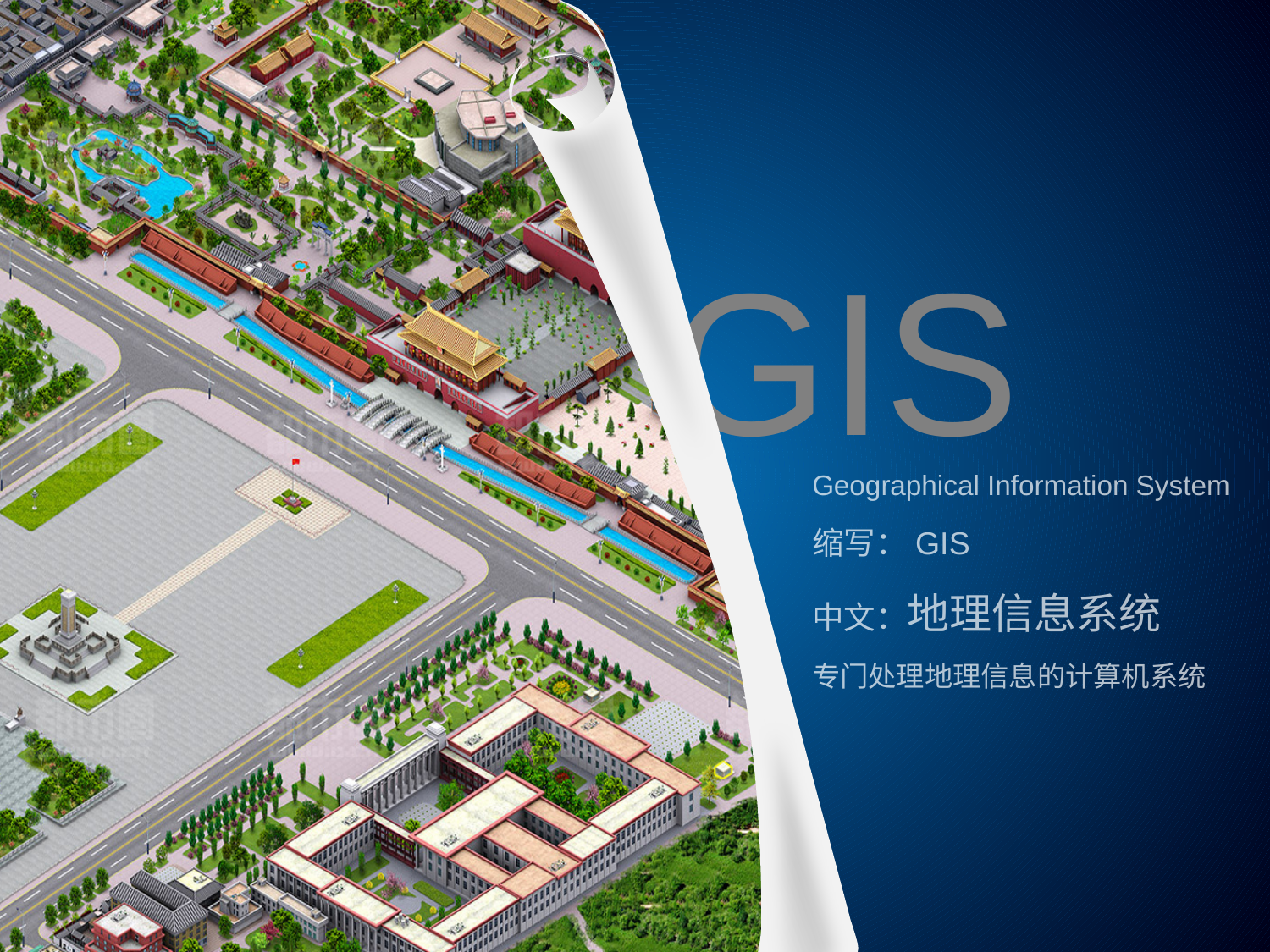

GIS
Geographical Information System
缩写：GIS
中文：地理信息系统
专门处理地理信息的计算机系统